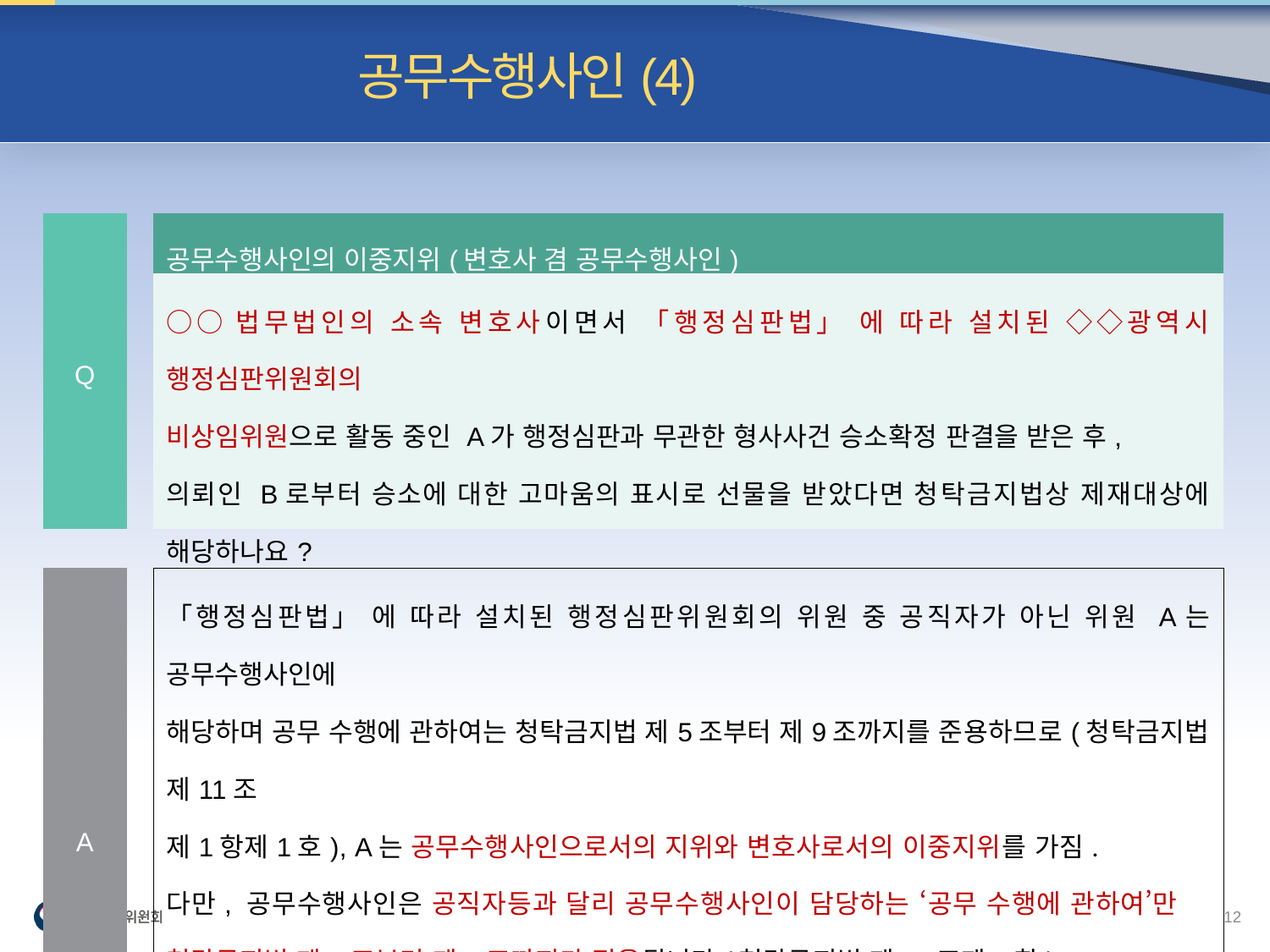

유권해석 사례 | 공무수행사인(4)

| Q |  | 공무수행사인의 이중지위(변호사 겸 공무수행사인) |
| --- | --- | --- |
|  |  | ○○법무법인의 소속 변호사이면서 「행정심판법」 에 따라 설치된 ◇◇광역시 행정심판위원회의 비상임위원으로 활동 중인 A가 행정심판과 무관한 형사사건 승소확정 판결을 받은 후, 의뢰인 B로부터 승소에 대한 고마움의 표시로 선물을 받았다면 청탁금지법상 제재대상에 해당하나요? |
|  |  |  |
| A |  | 「행정심판법」 에 따라 설치된 행정심판위원회의 위원 중 공직자가 아닌 위원 A는 공무수행사인에 해당하며 공무 수행에 관하여는 청탁금지법 제5조부터 제9조까지를 준용하므로(청탁금지법 제11조 제1항제1호), A는 공무수행사인으로서의 지위와 변호사로서의 이중지위를 가짐. 다만, 공무수행사인은 공직자등과 달리 공무수행사인이 담당하는 ‘공무 수행에 관하여’만 청탁금지법 제5조부터 제9조까지가 적용됩니다(청탁금지법 제11조제1항). 사안에서 A가 받은 선물은 행정심판위원회 비상임위원(공무수행사인)의 공무 수행과 관련하여 받은 것이 아니라 ○○법무법인의 변호사로서 받은 것이므로 청탁금지법상 제재대상에 해당하지 않음 |

12